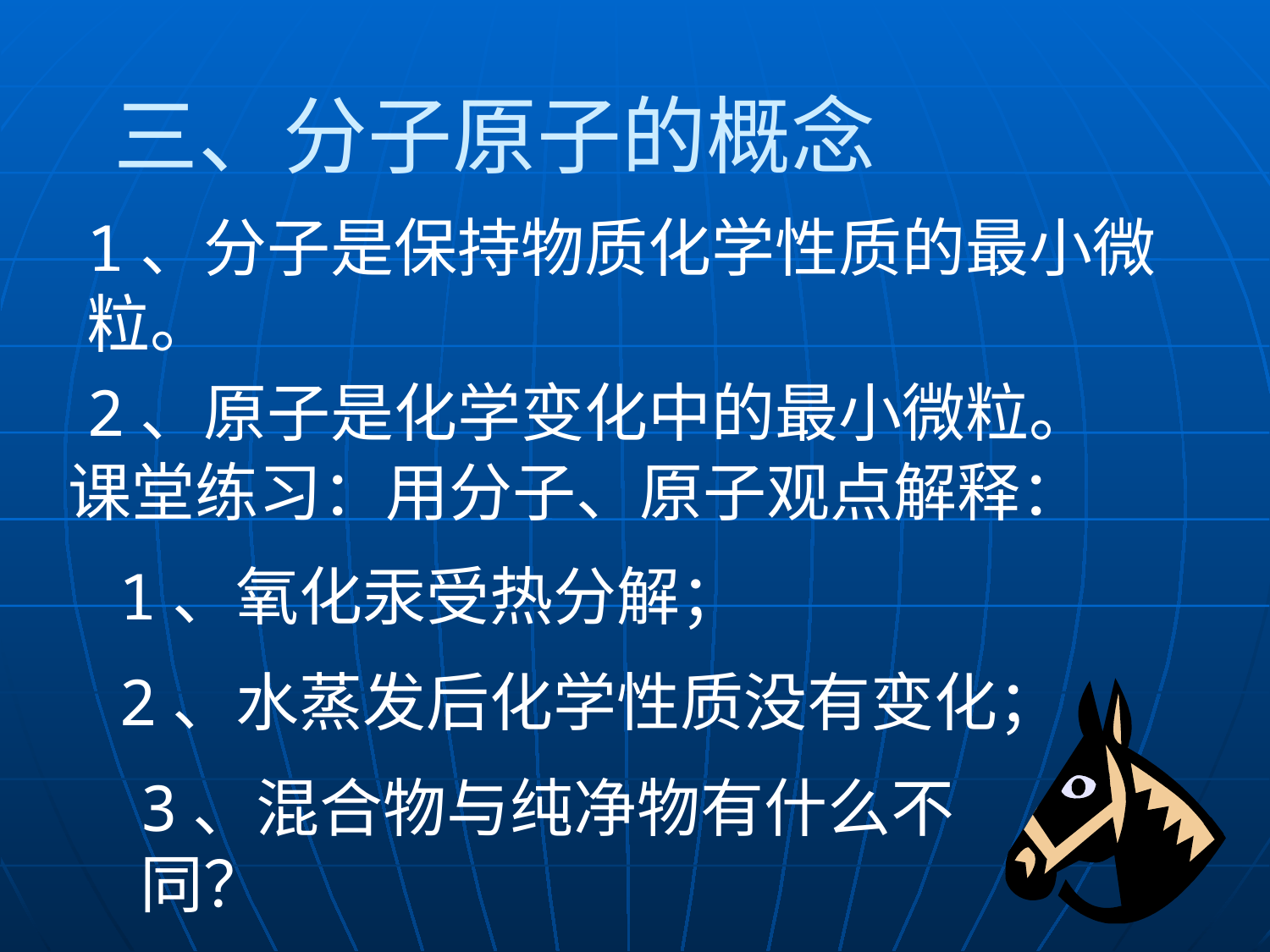

# 三、分子原子的概念
1、分子是保持物质化学性质的最小微粒。
2、原子是化学变化中的最小微粒。
课堂练习：用分子、原子观点解释：
1、氧化汞受热分解；
2、水蒸发后化学性质没有变化；
3、混合物与纯净物有什么不同？